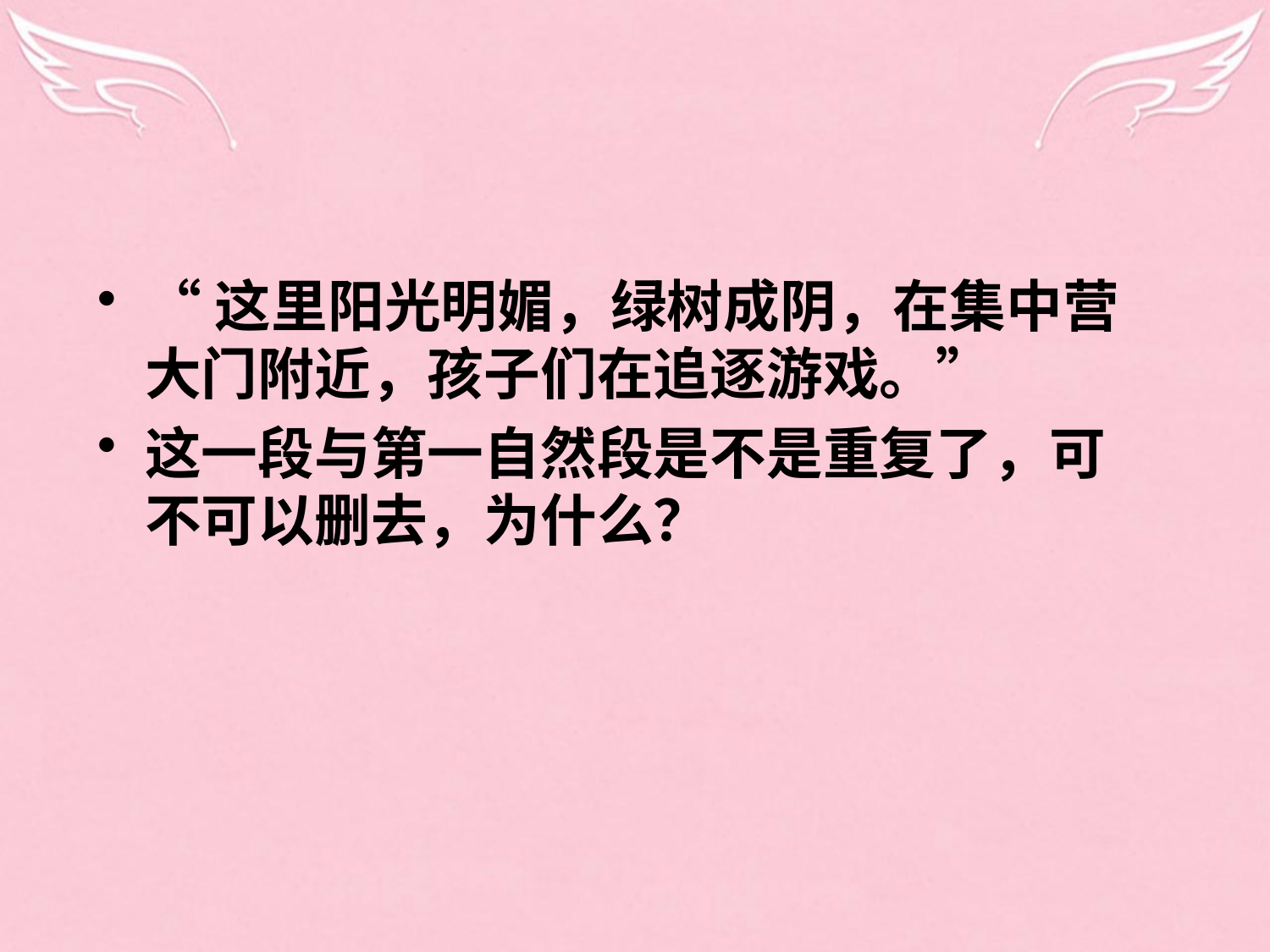

“这里阳光明媚，绿树成阴，在集中营大门附近，孩子们在追逐游戏。”
这一段与第一自然段是不是重复了，可不可以删去，为什么？